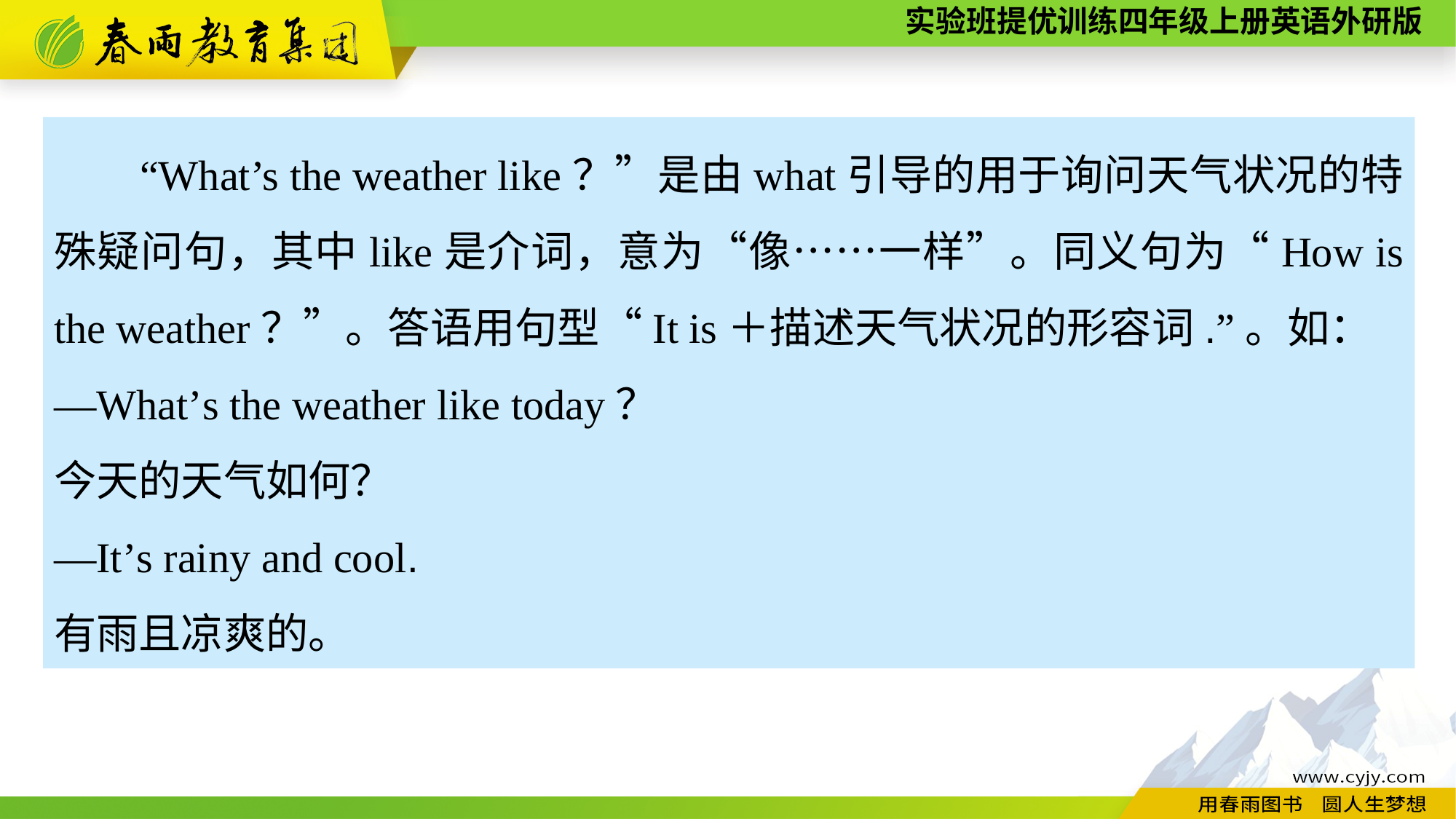

“What’s the weather like？”是由what引导的用于询问天气状况的特殊疑问句，其中like是介词，意为“像……一样”。同义句为“How is the weather？”。答语用句型“It is＋描述天气状况的形容词.”。如：
—What’s the weather like today？
今天的天气如何？
—It’s rainy and cool.
有雨且凉爽的。